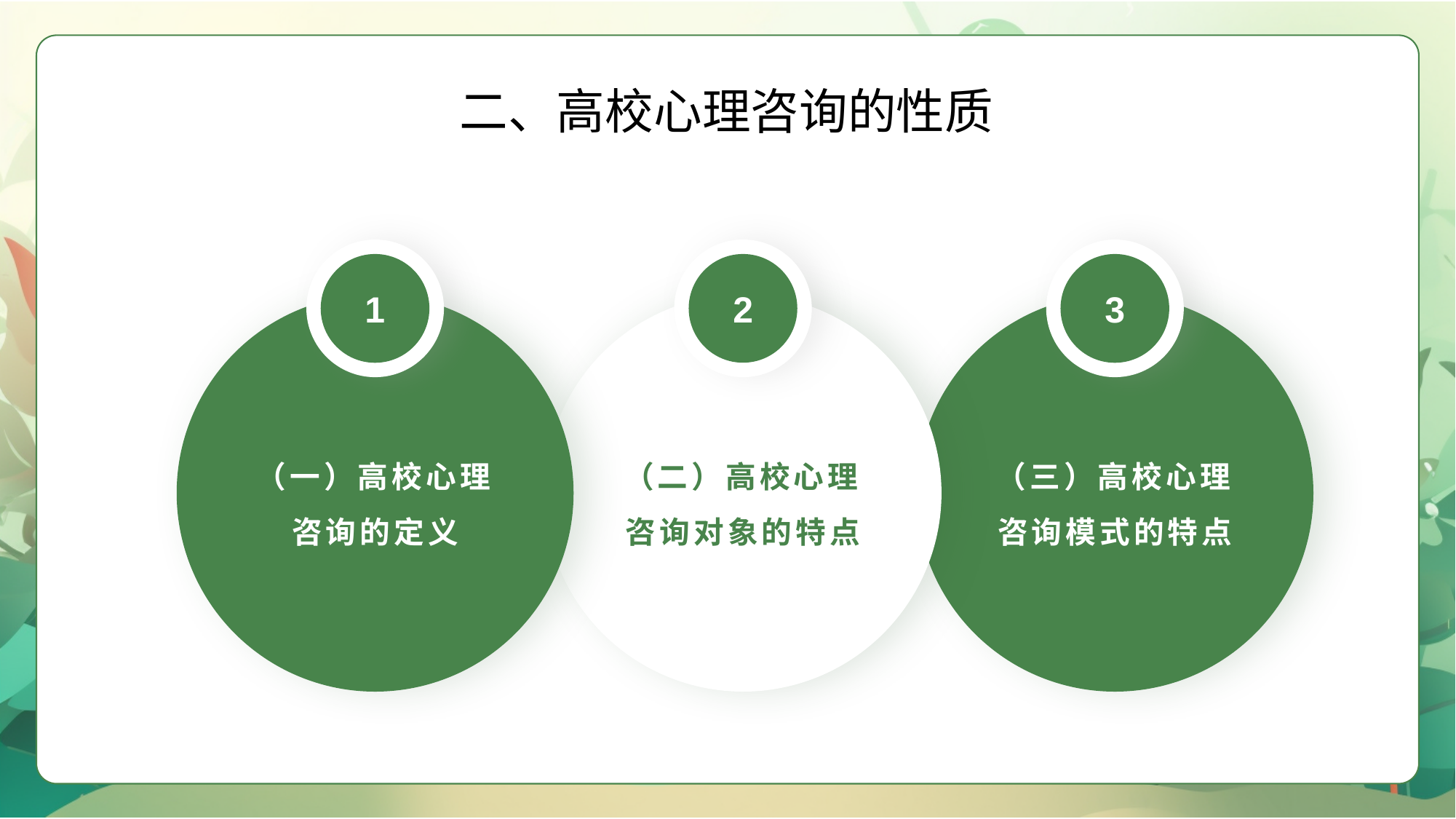

二、高校心理咨询的性质

1
2
3

（一）高校心理咨询的定义
（二）高校心理咨询对象的特点
（三）高校心理咨询模式的特点